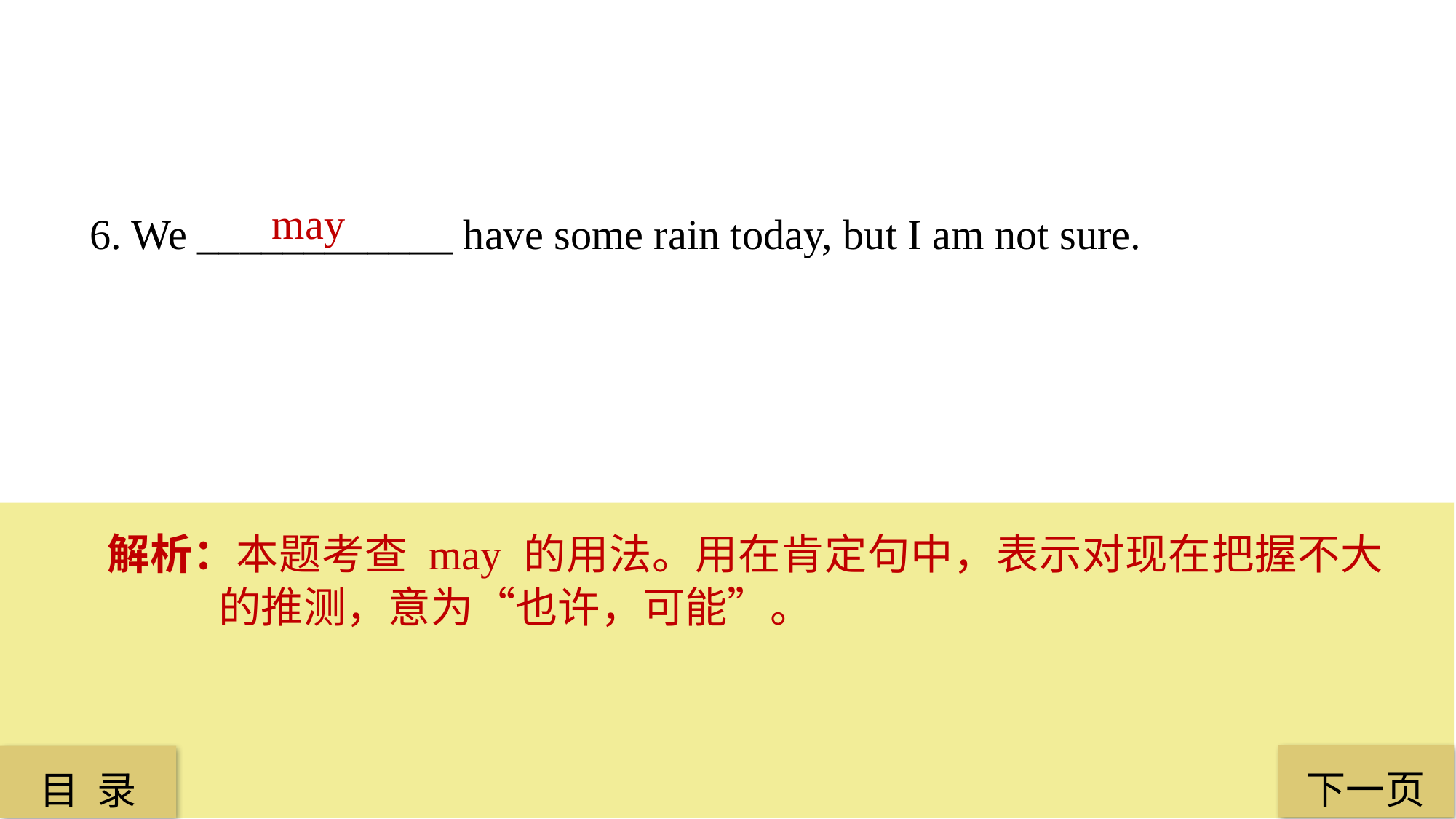

may
6. We ____________ have some rain today, but I am not sure.
解析：本题考查 may 的用法。用在肯定句中，表示对现在把握不大的推测，意为“也许，可能”。